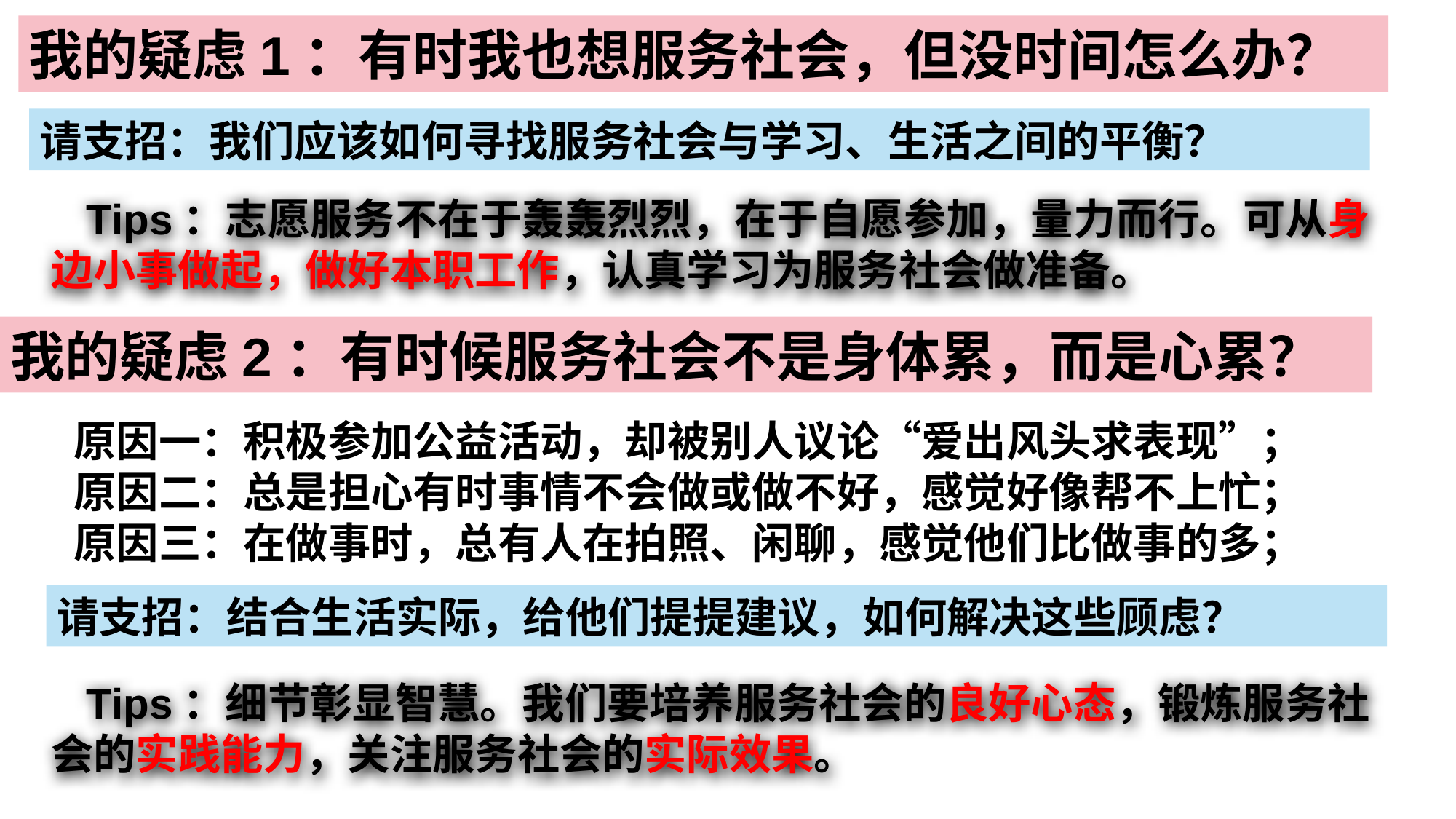

我的疑虑1：有时我也想服务社会，但没时间怎么办？
请支招：我们应该如何寻找服务社会与学习、生活之间的平衡？
   Tips：志愿服务不在于轰轰烈烈，在于自愿参加，量力而行。可从身边小事做起，做好本职工作，认真学习为服务社会做准备。
我的疑虑2：有时候服务社会不是身体累，而是心累？
原因一：积极参加公益活动，却被别人议论“爱出风头求表现”；
原因二：总是担心有时事情不会做或做不好，感觉好像帮不上忙；
原因三：在做事时，总有人在拍照、闲聊，感觉他们比做事的多；
请支招：结合生活实际，给他们提提建议，如何解决这些顾虑？
   Tips：细节彰显智慧。我们要培养服务社会的良好心态，锻炼服务社会的实践能力，关注服务社会的实际效果。